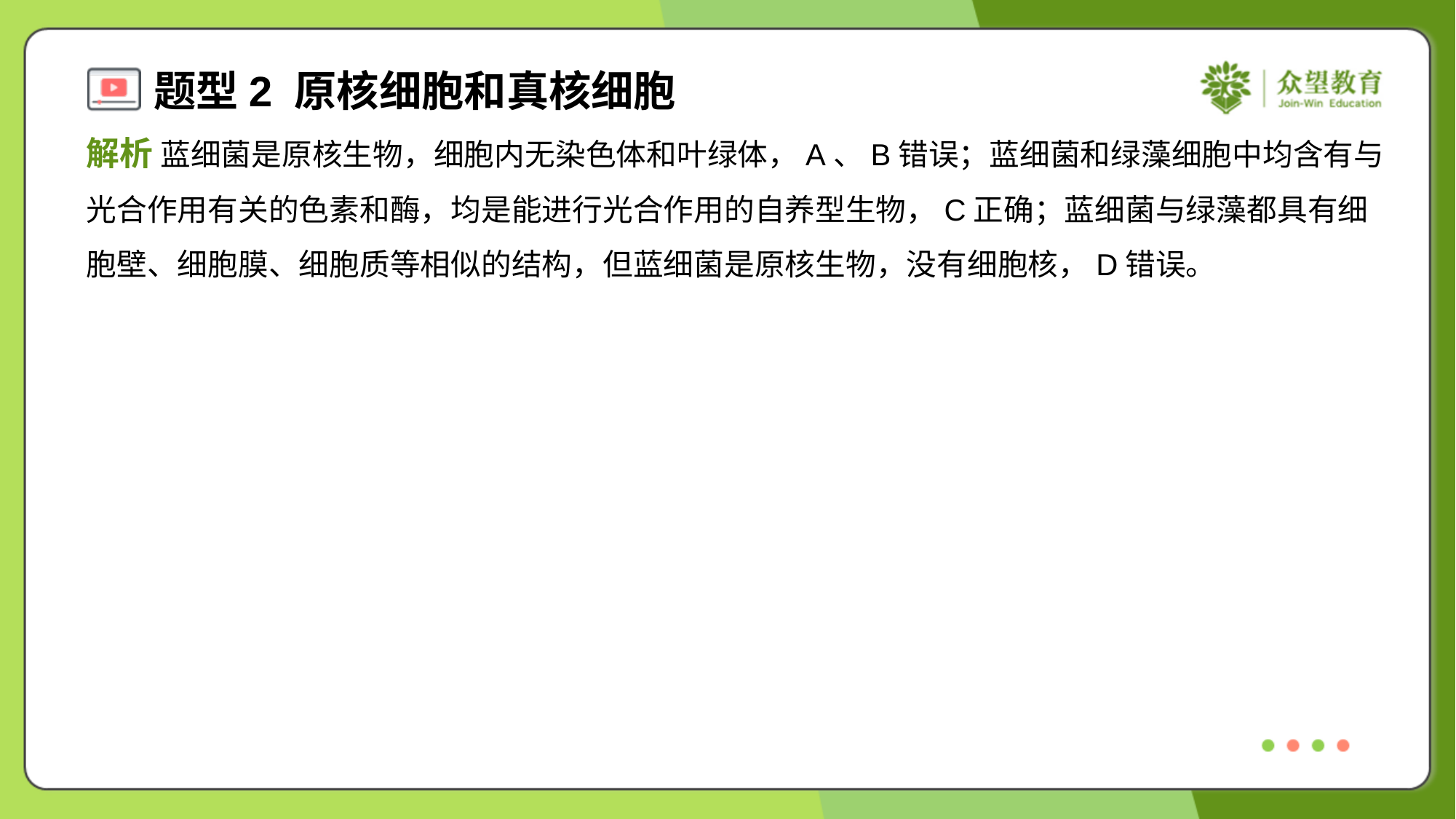

解析 蓝细菌是原核生物，细胞内无染色体和叶绿体，A、B错误；蓝细菌和绿藻细胞中均含有与
光合作用有关的色素和酶，均是能进行光合作用的自养型生物，C正确；蓝细菌与绿藻都具有细
胞壁、细胞膜、细胞质等相似的结构，但蓝细菌是原核生物，没有细胞核，D错误。